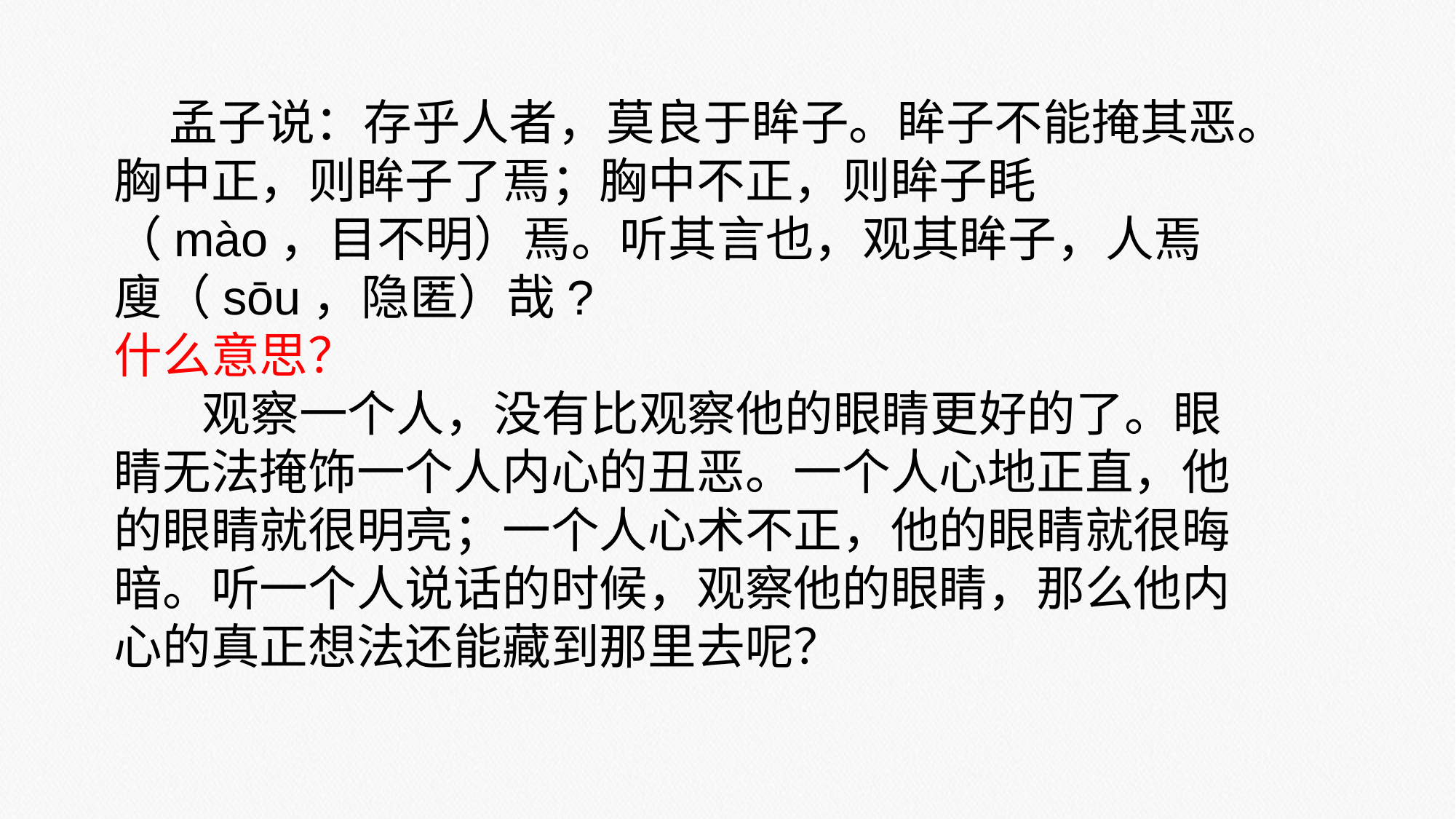

孟子说：存乎人者，莫良于眸子。眸子不能掩其恶。胸中正，则眸子了焉；胸中不正，则眸子眊（mào，目不明）焉。听其言也，观其眸子，人焉廋（sōu，隐匿）哉?
什么意思？
       观察一个人，没有比观察他的眼睛更好的了。眼睛无法掩饰一个人内心的丑恶。一个人心地正直，他的眼睛就很明亮；一个人心术不正，他的眼睛就很晦暗。听一个人说话的时候，观察他的眼睛，那么他内心的真正想法还能藏到那里去呢？